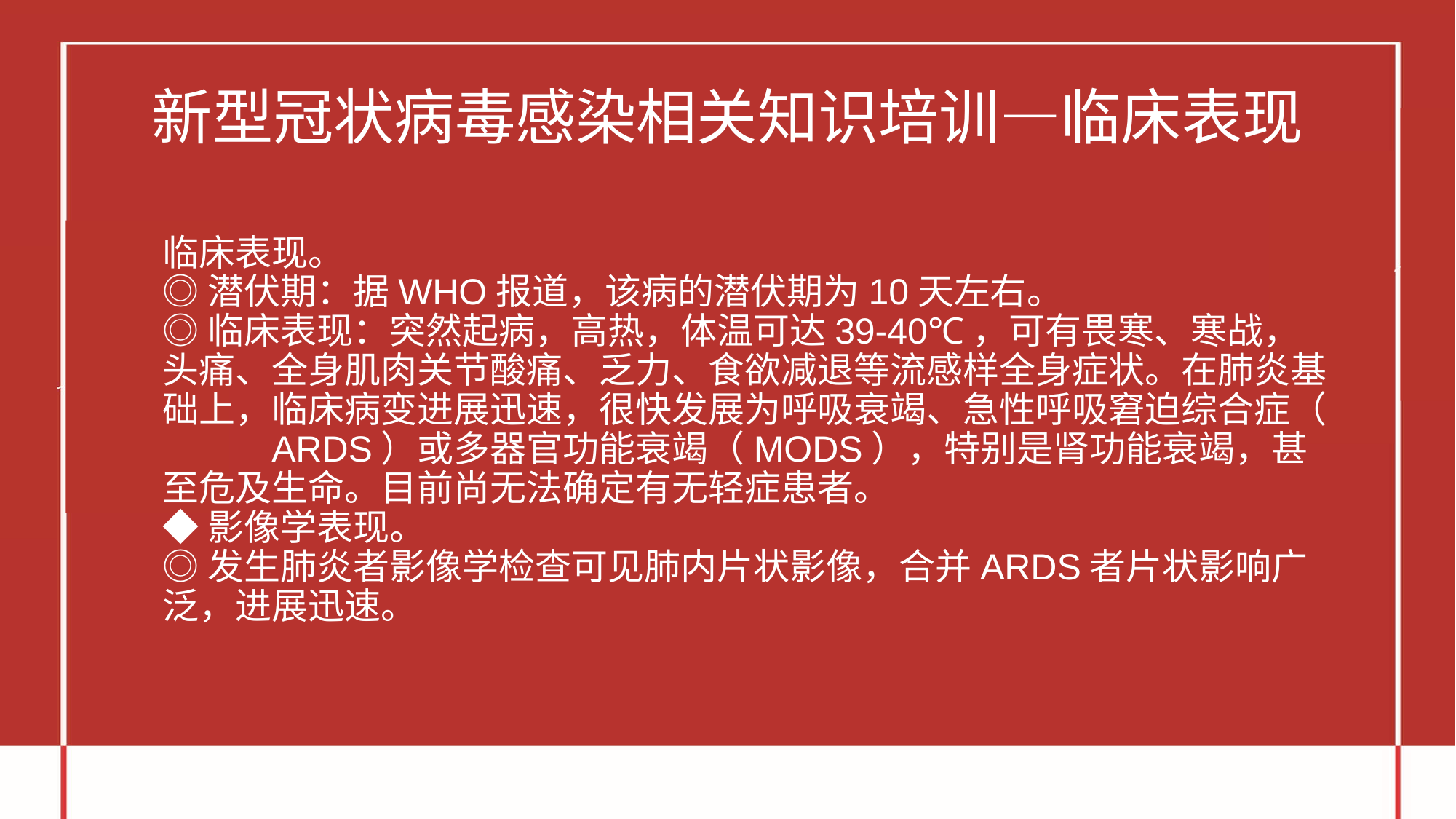

# 新型冠状病毒感染相关知识培训—临床表现
临床表现。
◎潜伏期：据WHO报道，该病的潜伏期为10天左右。
◎临床表现：突然起病，高热，体温可达39-40℃，可有畏寒、寒战，头痛、全身肌肉关节酸痛、乏力、食欲减退等流感样全身症状。在肺炎基础上，临床病变进展迅速，很快发展为呼吸衰竭、急性呼吸窘迫综合症（	ARDS）或多器官功能衰竭（MODS），特别是肾功能衰竭，甚至危及生命。目前尚无法确定有无轻症患者。
◆影像学表现。
◎发生肺炎者影像学检查可见肺内片状影像，合并ARDS者片状影响广泛，进展迅速。